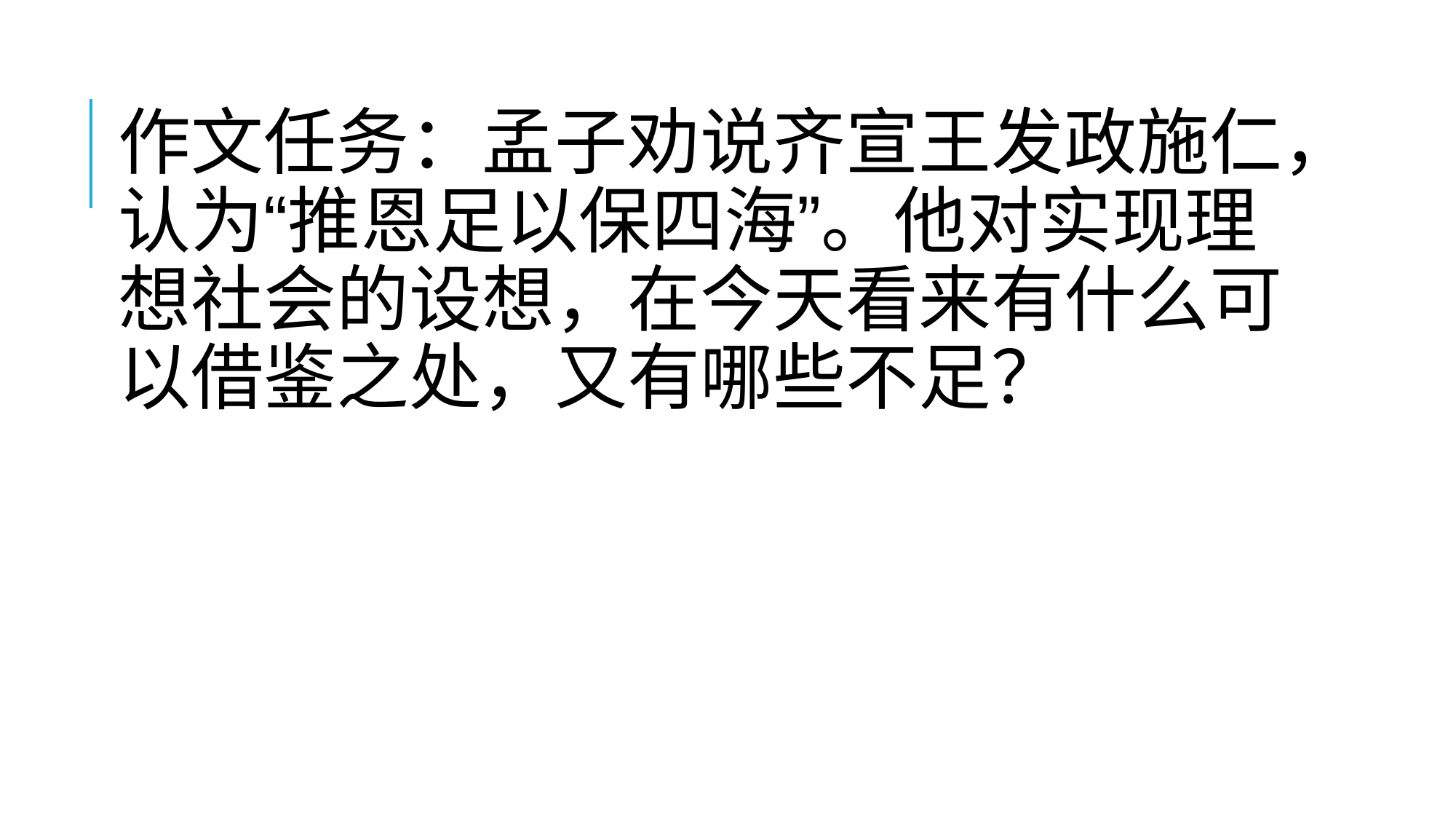

作文任务：孟子劝说齐宣王发政施仁，认为“推恩足以保四海”。他对实现理想社会的设想，在今天看来有什么可以借鉴之处，又有哪些不足？